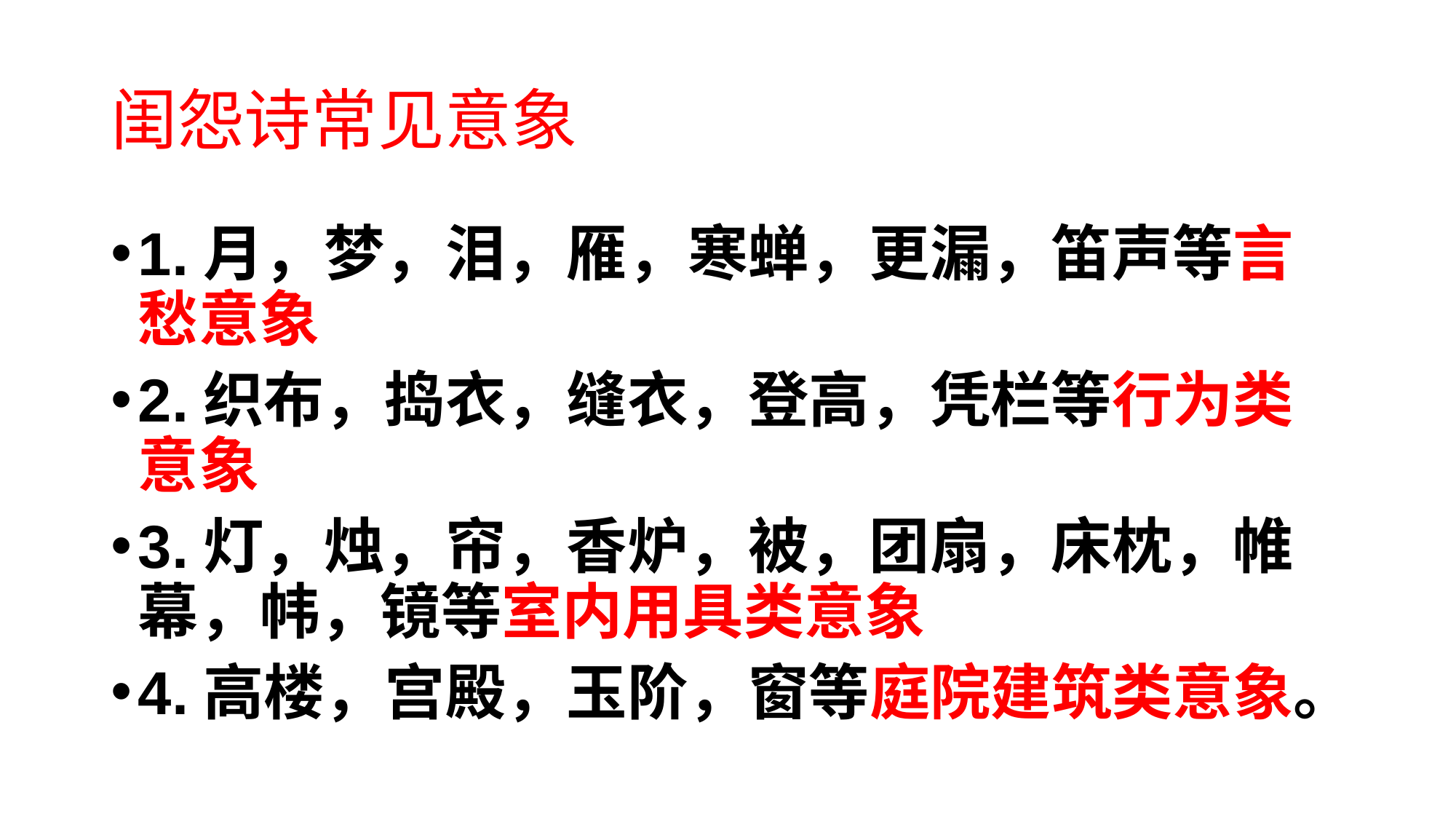

# 闺怨诗常见意象
1.月，梦，泪，雁，寒蝉，更漏，笛声等言愁意象
2.织布，捣衣，缝衣，登高，凭栏等行为类意象
3.灯，烛，帘，香炉，被，团扇，床枕，帷幕，帏，镜等室内用具类意象
4.高楼，宫殿，玉阶，窗等庭院建筑类意象。